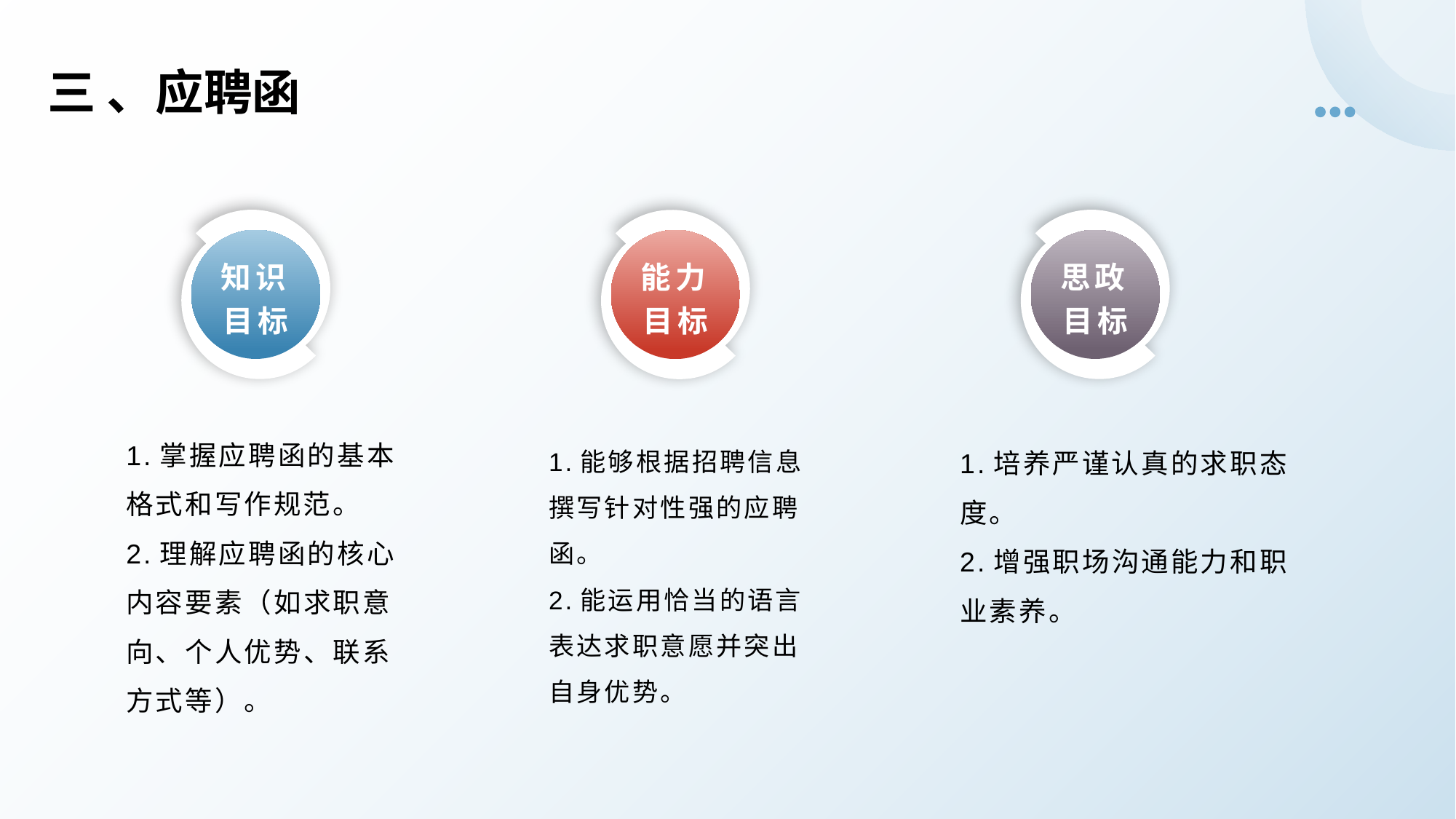

三 、应聘函

知识目标
思政目标
能力目标
1.掌握应聘函的基本格式和写作规范。
2.理解应聘函的核心内容要素（如求职意向、个人优势、联系方式等）。

1.培养严谨认真的求职态度。
2.增强职场沟通能力和职业素养。
1.能够根据招聘信息撰写针对性强的应聘函。
2.能运用恰当的语言表达求职意愿并突出自身优势。